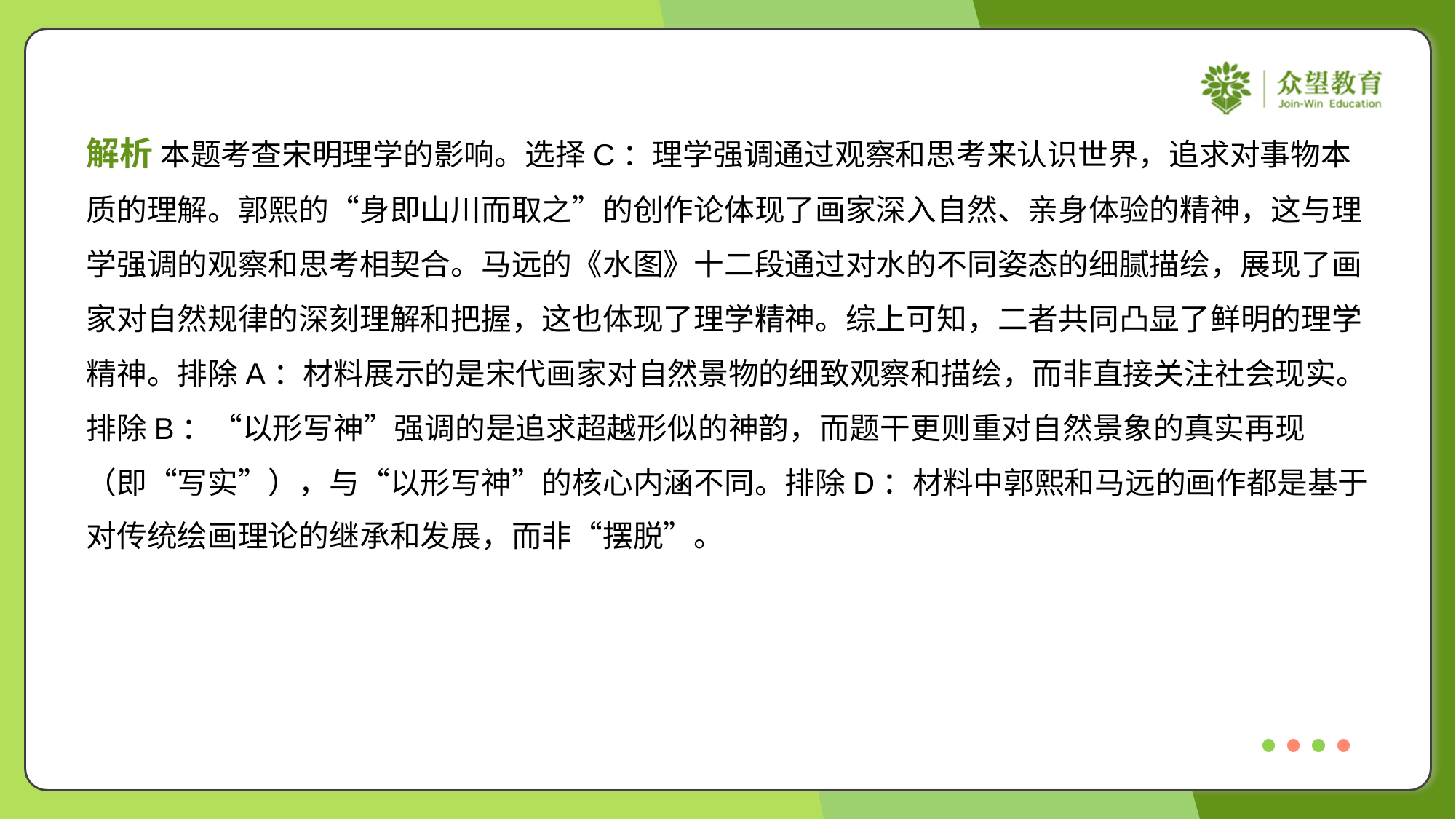

解析 本题考查宋明理学的影响。选择C：理学强调通过观察和思考来认识世界，追求对事物本
质的理解。郭熙的“身即山川而取之”的创作论体现了画家深入自然、亲身体验的精神，这与理
学强调的观察和思考相契合。马远的《水图》十二段通过对水的不同姿态的细腻描绘，展现了画
家对自然规律的深刻理解和把握，这也体现了理学精神。综上可知，二者共同凸显了鲜明的理学
精神。排除A：材料展示的是宋代画家对自然景物的细致观察和描绘，而非直接关注社会现实。
排除B：“以形写神”强调的是追求超越形似的神韵，而题干更则重对自然景象的真实再现
（即“写实”），与“以形写神”的核心内涵不同。排除D：材料中郭熙和马远的画作都是基于
对传统绘画理论的继承和发展，而非“摆脱”。